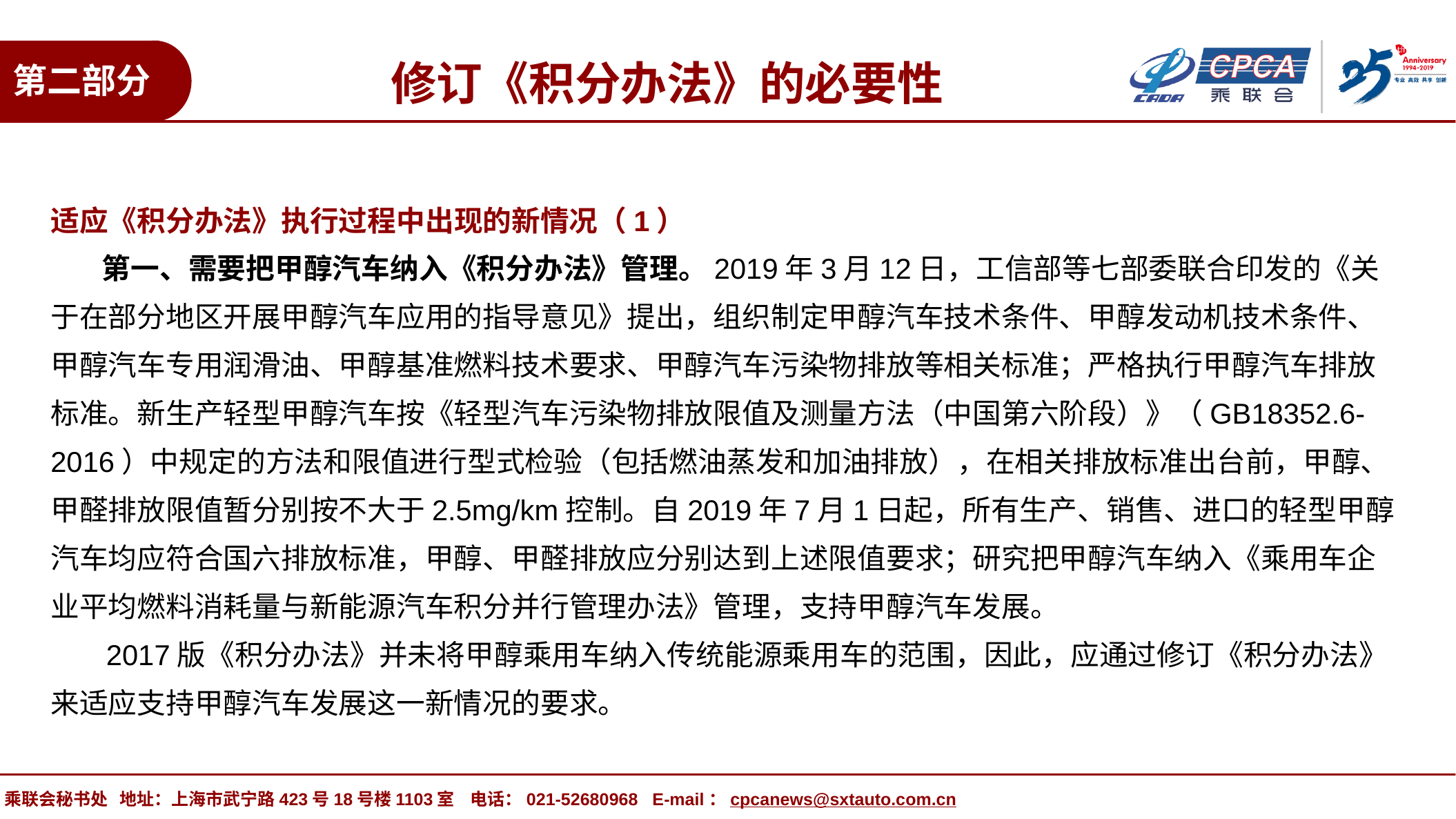

修订《积分办法》的必要性
第二部分
适应《积分办法》执行过程中出现的新情况（1）
       第一、需要把甲醇汽车纳入《积分办法》管理。2019年3月12日，工信部等七部委联合印发的《关于在部分地区开展甲醇汽车应用的指导意见》提出，组织制定甲醇汽车技术条件、甲醇发动机技术条件、甲醇汽车专用润滑油、甲醇基准燃料技术要求、甲醇汽车污染物排放等相关标准；严格执行甲醇汽车排放标准。新生产轻型甲醇汽车按《轻型汽车污染物排放限值及测量方法（中国第六阶段）》（GB18352.6-2016）中规定的方法和限值进行型式检验（包括燃油蒸发和加油排放），在相关排放标准出台前，甲醇、甲醛排放限值暂分别按不大于2.5mg/km控制。自2019年7月1日起，所有生产、销售、进口的轻型甲醇汽车均应符合国六排放标准，甲醇、甲醛排放应分别达到上述限值要求；研究把甲醇汽车纳入《乘用车企业平均燃料消耗量与新能源汽车积分并行管理办法》管理，支持甲醇汽车发展。
       2017版《积分办法》并未将甲醇乘用车纳入传统能源乘用车的范围，因此，应通过修订《积分办法》来适应支持甲醇汽车发展这一新情况的要求。